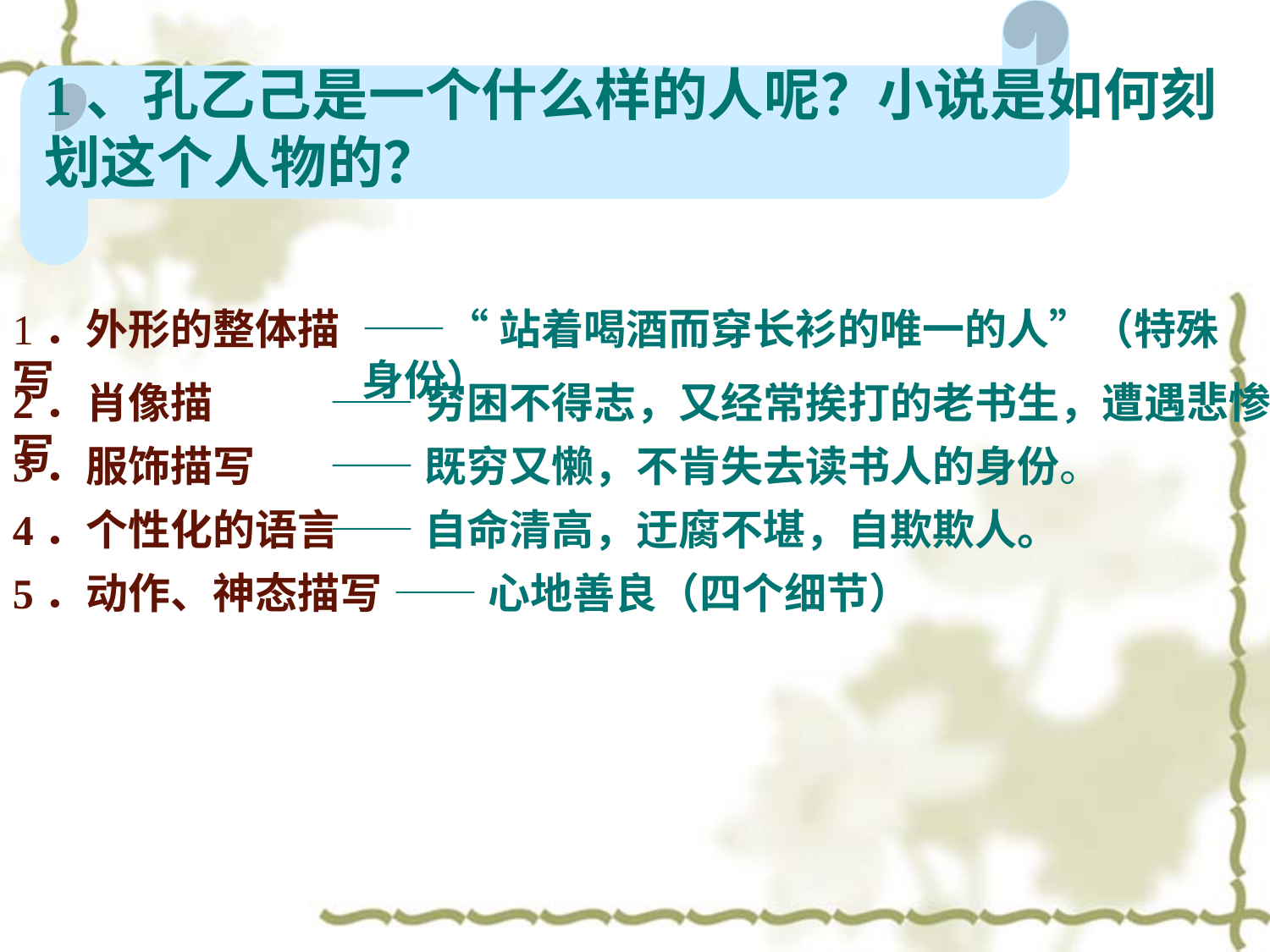

1、孔乙己是一个什么样的人呢？小说是如何刻划这个人物的？
1．外形的整体描写
——“站着喝酒而穿长衫的唯一的人”（特殊身份）
2．肖像描写
——穷困不得志，又经常挨打的老书生，遭遇悲惨
3．服饰描写
——既穷又懒，不肯失去读书人的身份。
4．个性化的语言
——自命清高，迂腐不堪，自欺欺人。
5．动作、神态描写
——心地善良（四个细节）